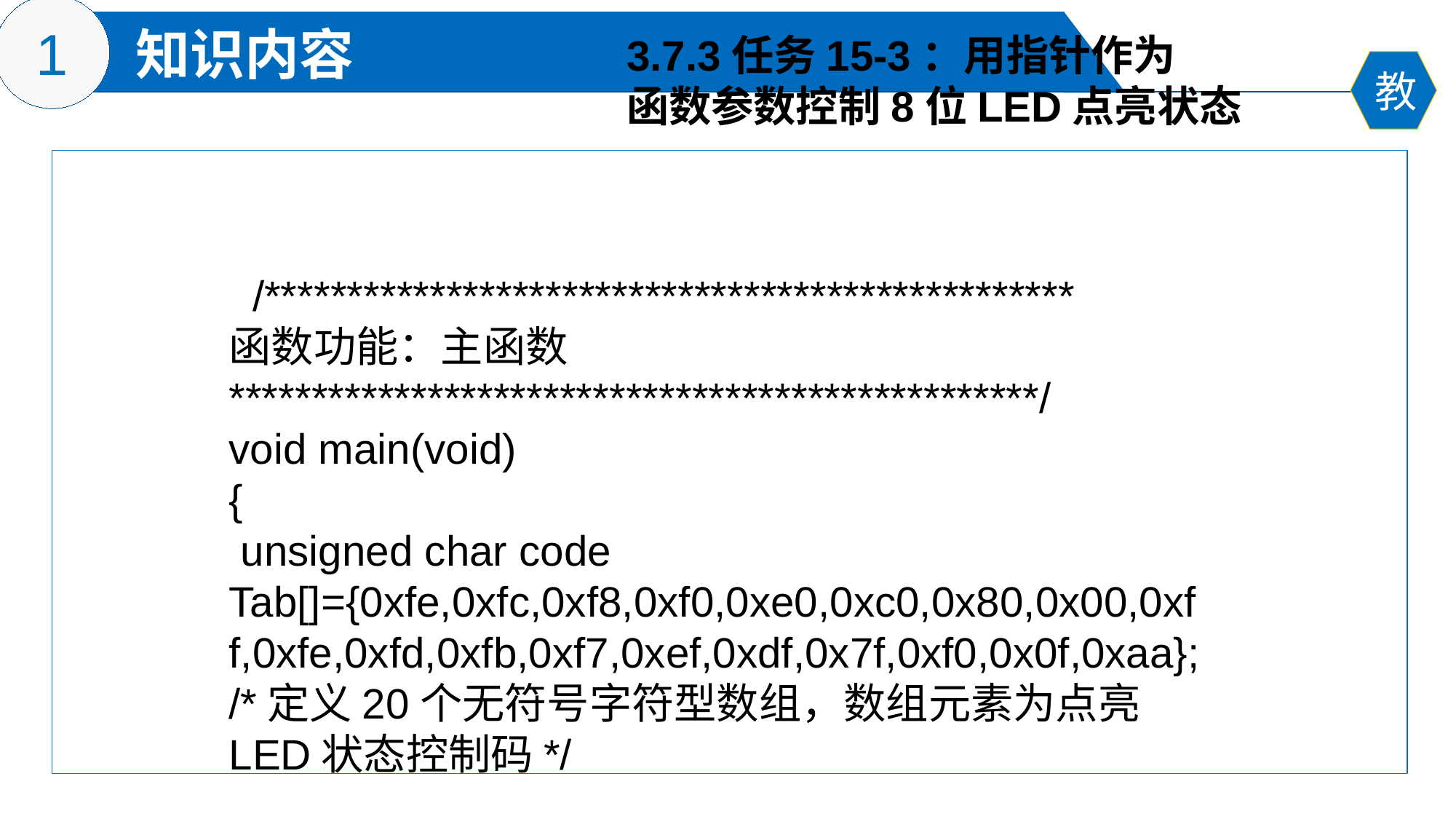

3.7.3任务15-3：用指针作为
函数参数控制8位LED点亮状态
  /*************************************************
函数功能：主函数
*************************************************/
void main(void)
{
 unsigned char code Tab[]={0xfe,0xfc,0xf8,0xf0,0xe0,0xc0,0x80,0x00,0xff,0xfe,0xfd,0xfb,0xf7,0xef,0xdf,0x7f,0xf0,0x0f,0xaa};/*定义20个无符号字符型数组，数组元素为点亮LED状态控制码*/